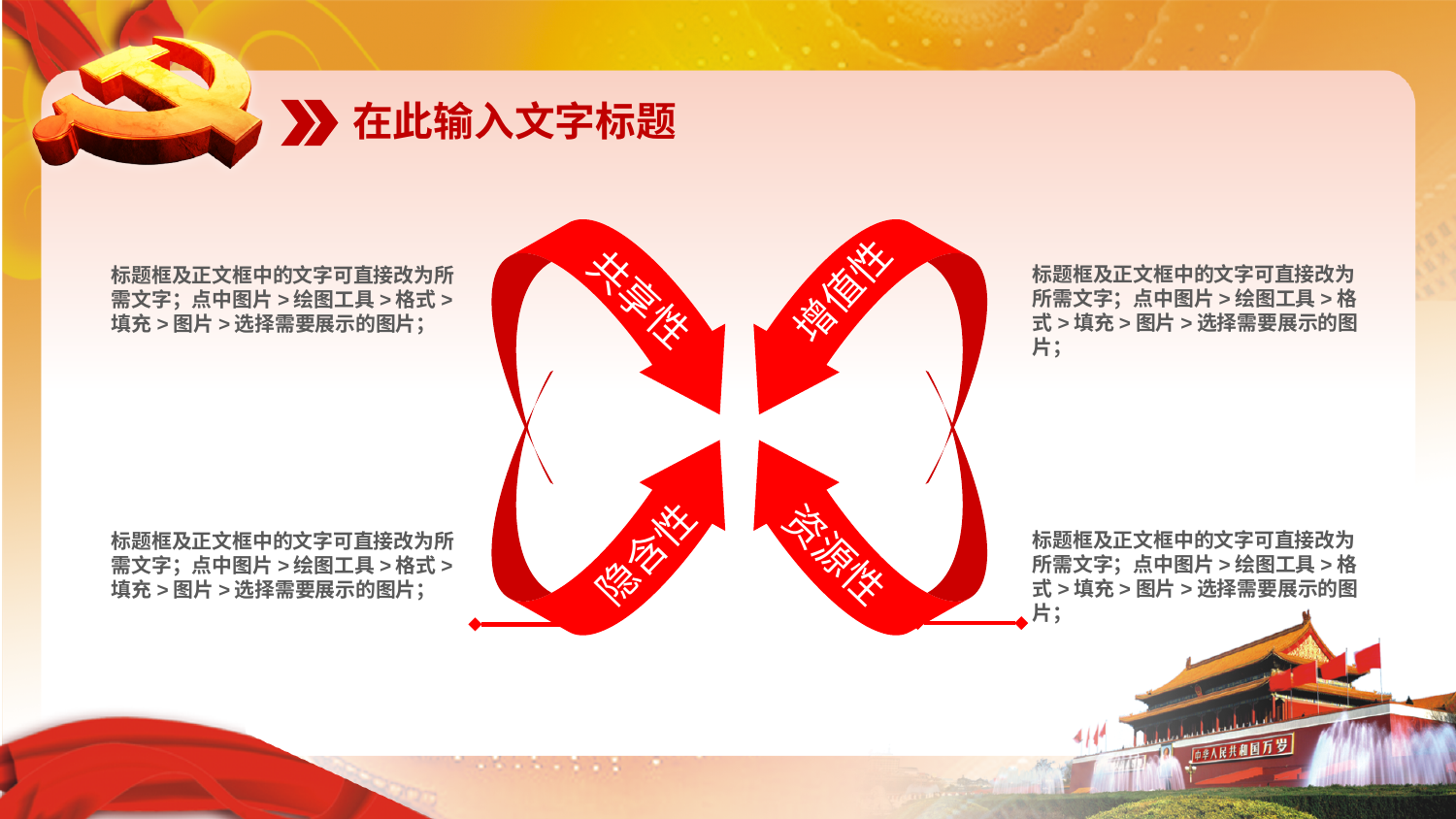

在此输入文字标题

增值性
标题框及正文框中的文字可直接改为所需文字；点中图片>绘图工具>格式>填充>图片>选择需要展示的图片；
标题框及正文框中的文字可直接改为所需文字；点中图片>绘图工具>格式>填充>图片>选择需要展示的图片；
共享性

隐含性
资源性
标题框及正文框中的文字可直接改为所需文字；点中图片>绘图工具>格式>填充>图片>选择需要展示的图片；
标题框及正文框中的文字可直接改为所需文字；点中图片>绘图工具>格式>填充>图片>选择需要展示的图片；